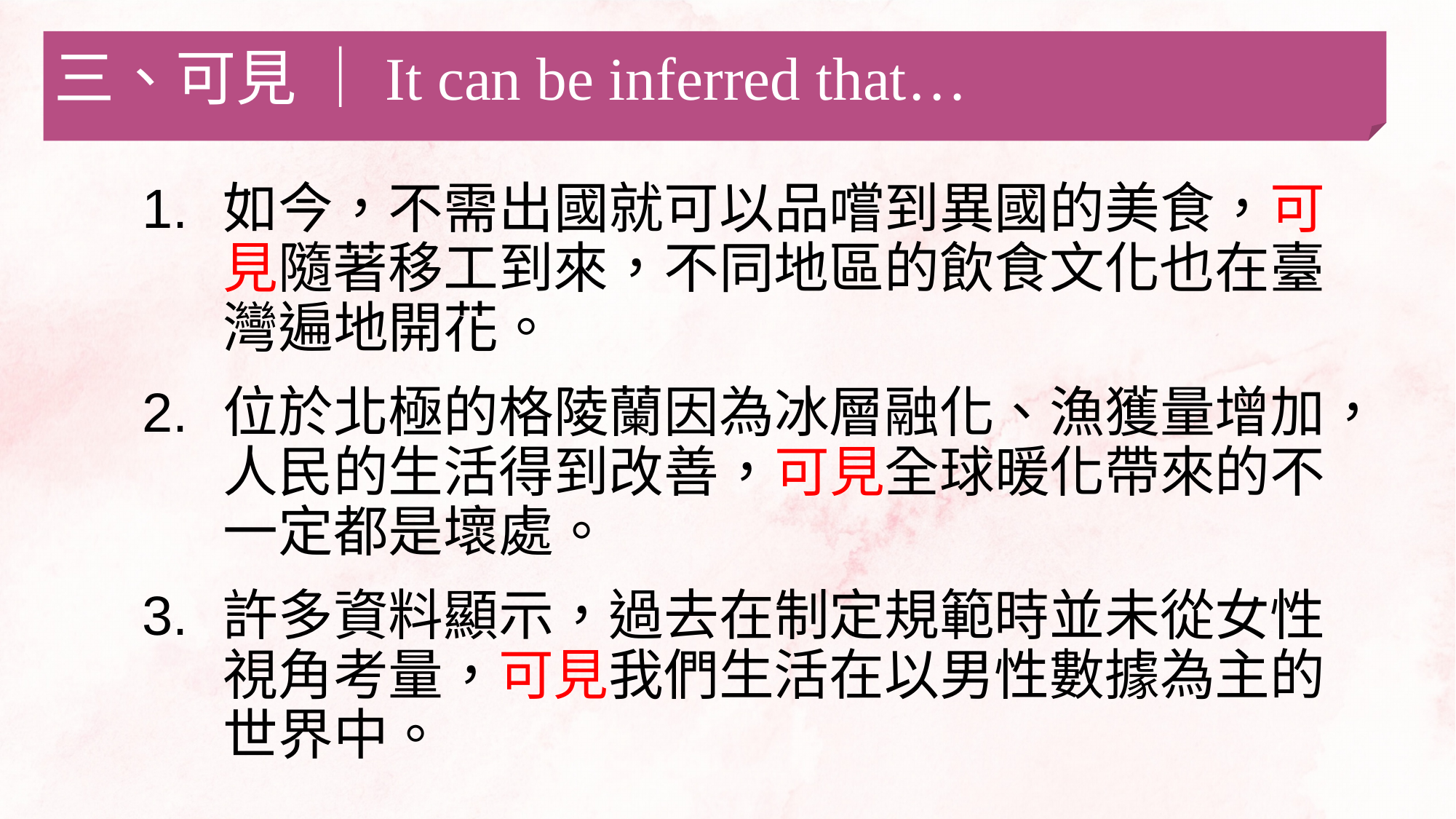

三、可見 ｜It can be inferred that…
如今，不需出國就可以品嚐到異國的美食，可見隨著移工到來，不同地區的飲食文化也在臺灣遍地開花。
位於北極的格陵蘭因為冰層融化、漁獲量增加，人民的生活得到改善，可見全球暖化帶來的不一定都是壞處。
許多資料顯示，過去在制定規範時並未從女性視角考量，可見我們生活在以男性數據為主的世界中。